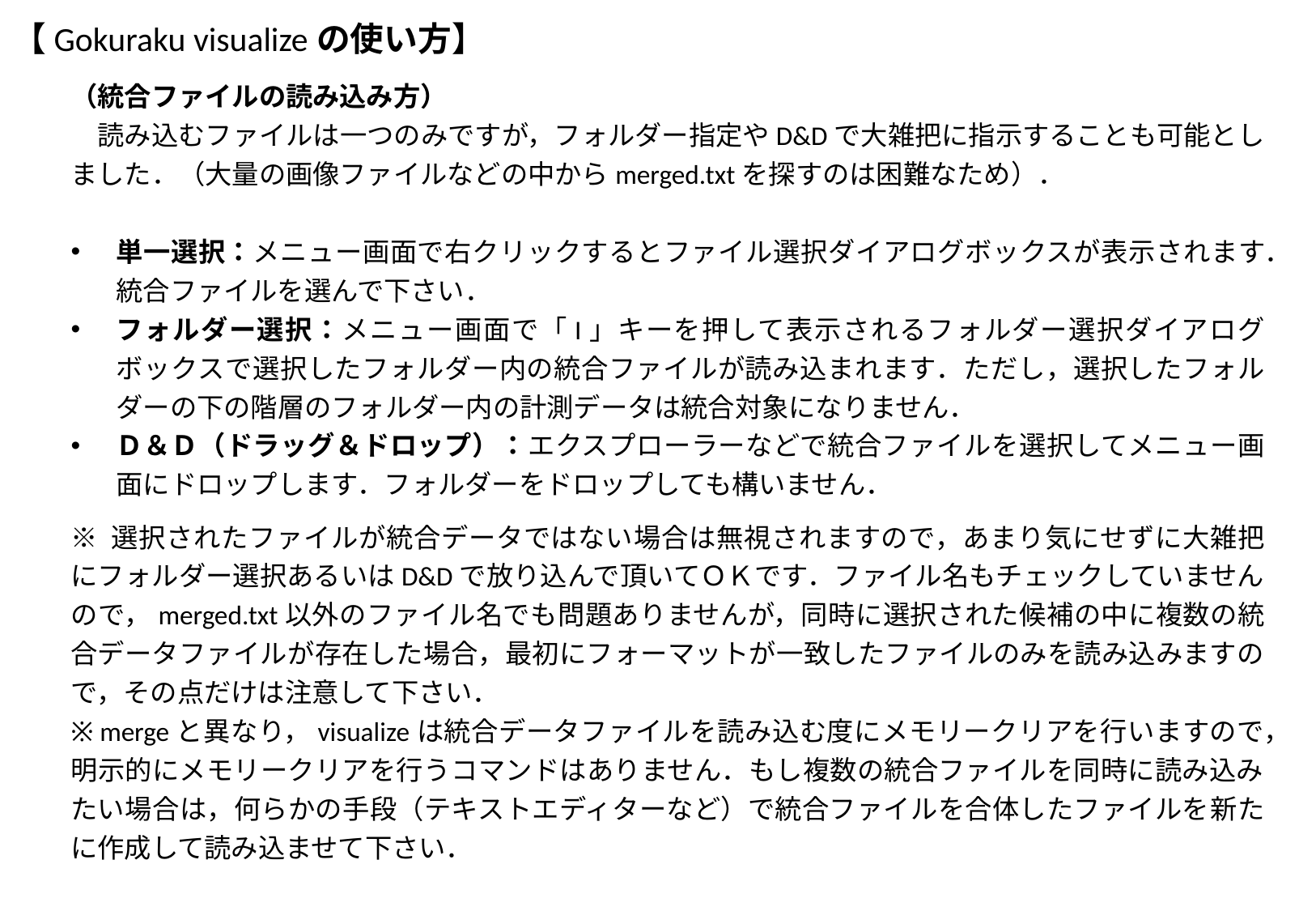

# 【Gokuraku visualizeの使い方】
（統合ファイルの読み込み方）
　読み込むファイルは一つのみですが，フォルダー指定やD&Dで大雑把に指示することも可能としました．（大量の画像ファイルなどの中からmerged.txtを探すのは困難なため）．

単一選択：メニュー画面で右クリックするとファイル選択ダイアログボックスが表示されます．統合ファイルを選んで下さい．
フォルダー選択：メニュー画面で「I」キーを押して表示されるフォルダー選択ダイアログボックスで選択したフォルダー内の統合ファイルが読み込まれます．ただし，選択したフォルダーの下の階層のフォルダー内の計測データは統合対象になりません．
Ｄ＆Ｄ（ドラッグ＆ドロップ）：エクスプローラーなどで統合ファイルを選択してメニュー画面にドロップします．フォルダーをドロップしても構いません．
※ 選択されたファイルが統合データではない場合は無視されますので，あまり気にせずに大雑把にフォルダー選択あるいはD&Dで放り込んで頂いてＯＫです．ファイル名もチェックしていませんので，merged.txt以外のファイル名でも問題ありませんが，同時に選択された候補の中に複数の統合データファイルが存在した場合，最初にフォーマットが一致したファイルのみを読み込みますので，その点だけは注意して下さい．
※ mergeと異なり，visualizeは統合データファイルを読み込む度にメモリークリアを行いますので，明示的にメモリークリアを行うコマンドはありません．もし複数の統合ファイルを同時に読み込みたい場合は，何らかの手段（テキストエディターなど）で統合ファイルを合体したファイルを新たに作成して読み込ませて下さい．